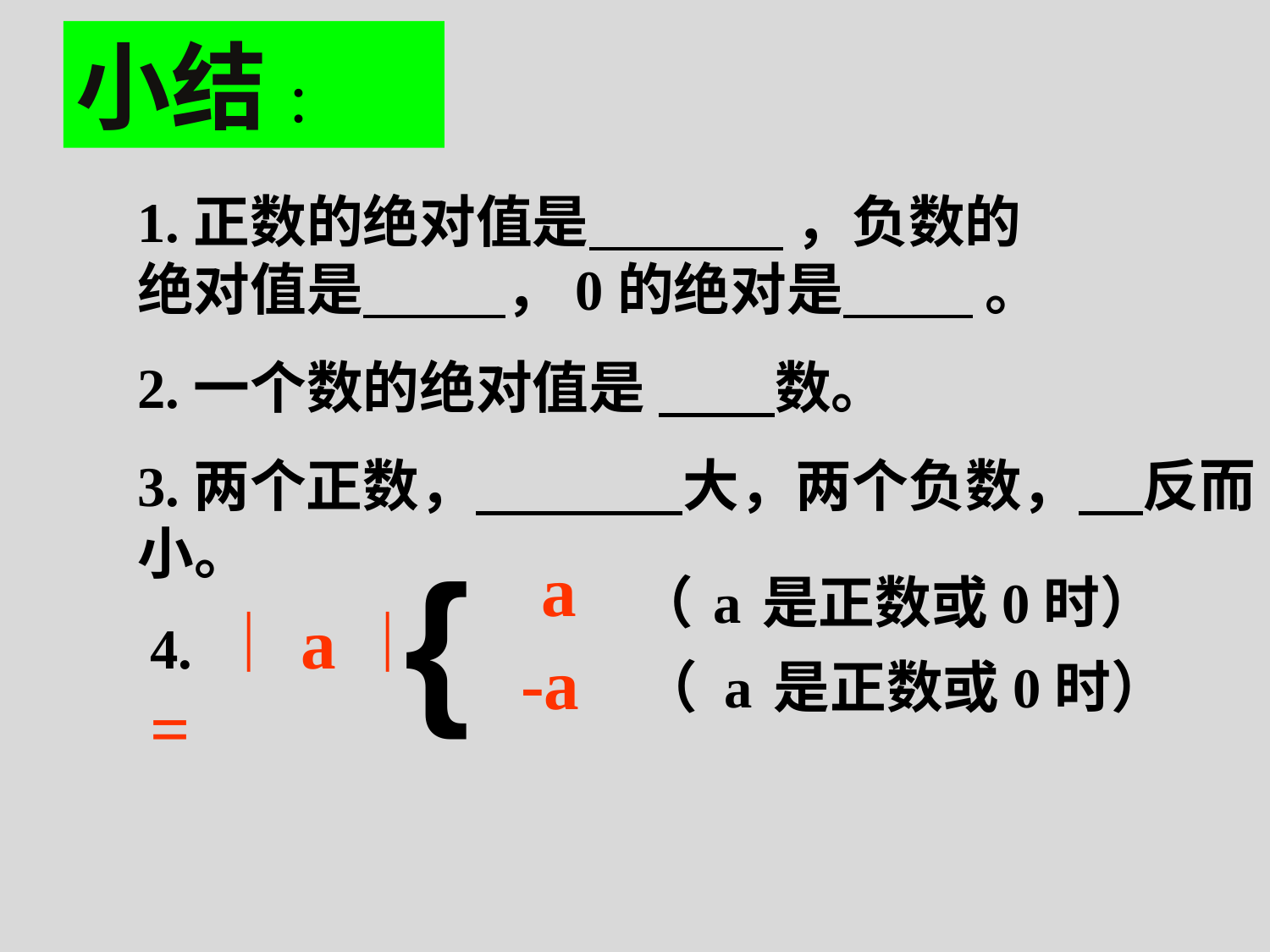

小结:
1.正数的绝对值是                ，负数的绝对值是           ，0的绝对是           。
2.一个数的绝对值是          数。
3.两个正数，                大，两个负数，     反而小。
{
a
（ a 是正数或0时）
4. ︱a︱=
-a
（ a 是正数或0时）